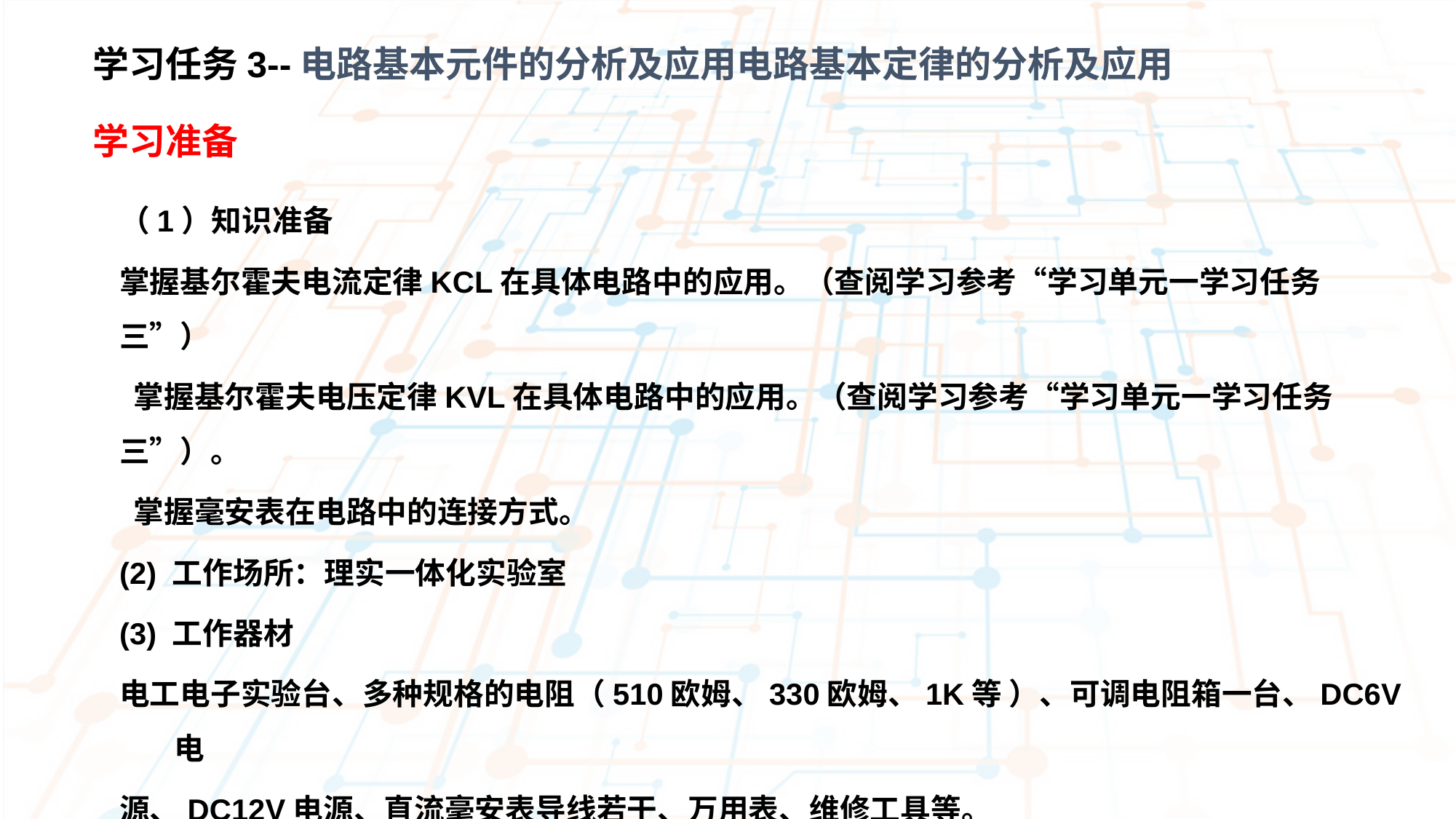

学习任务3--电路基本元件的分析及应用电路基本定律的分析及应用
学习准备

（1）知识准备
掌握基尔霍夫电流定律KCL在具体电路中的应用。（查阅学习参考“学习单元一学习任务三”）
 掌握基尔霍夫电压定律KVL在具体电路中的应用。（查阅学习参考“学习单元一学习任务三”）。
 掌握毫安表在电路中的连接方式。
(2) 工作场所：理实一体化实验室
(3) 工作器材
电工电子实验台、多种规格的电阻（510欧姆、330欧姆、1K等 ）、可调电阻箱一台、DC6V电
源、DC12V电源、直流毫安表导线若干、万用表、维修工具等。